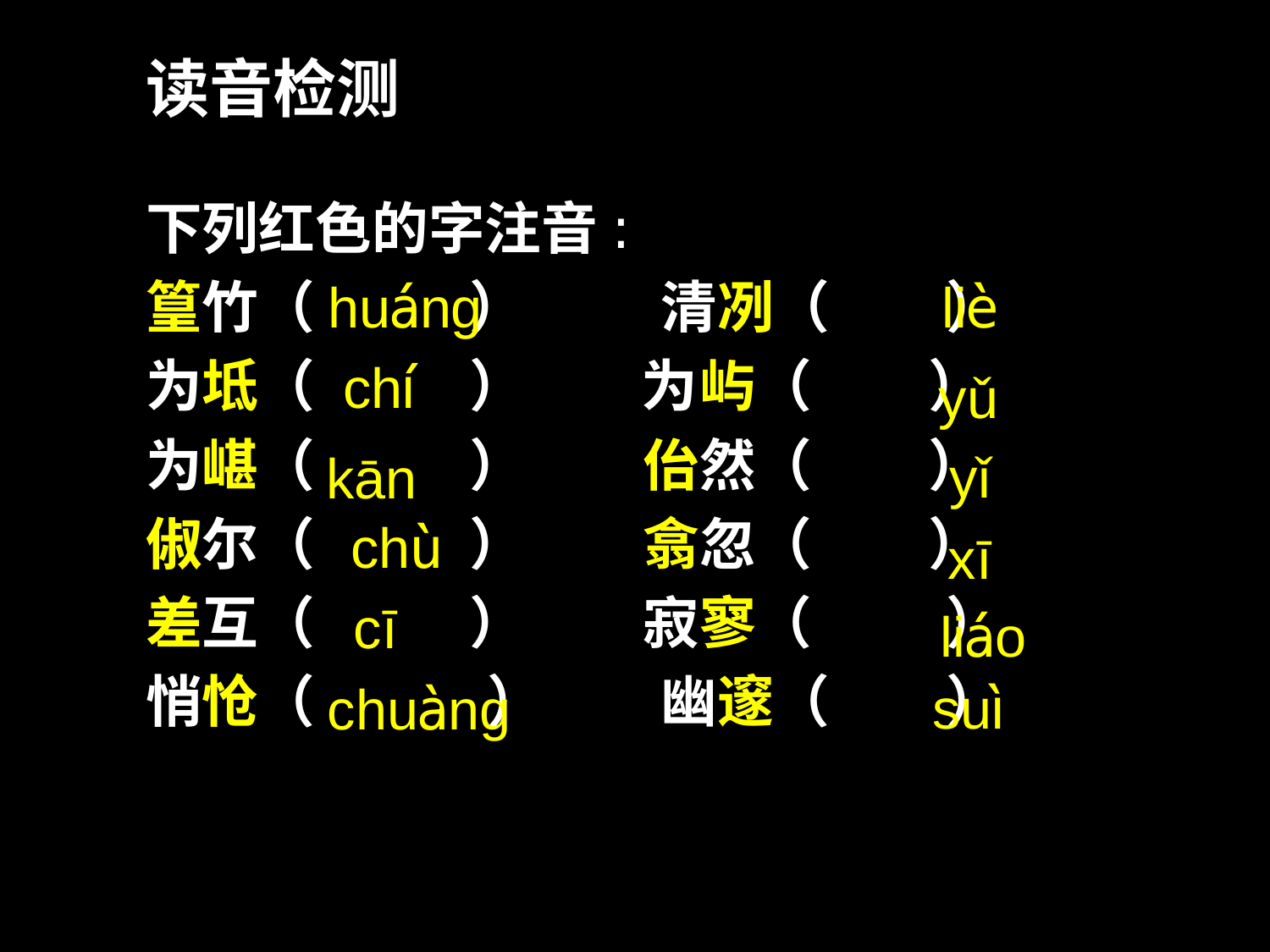

读音检测
下列红色的字注音:
篁竹（            ） 　     清冽（         ）
为坻（            ）         为屿（         ）
为嵁（            ）         佁然（         ）
俶尔（            ）         翕忽（         ）
差互（            ）         寂寥（ 　     ）
悄怆（　         ）         幽邃（         ）

liè
huáng
chí
yǔ
yǐ
kān
chù
xī
cī
liáo
suì
chuàng